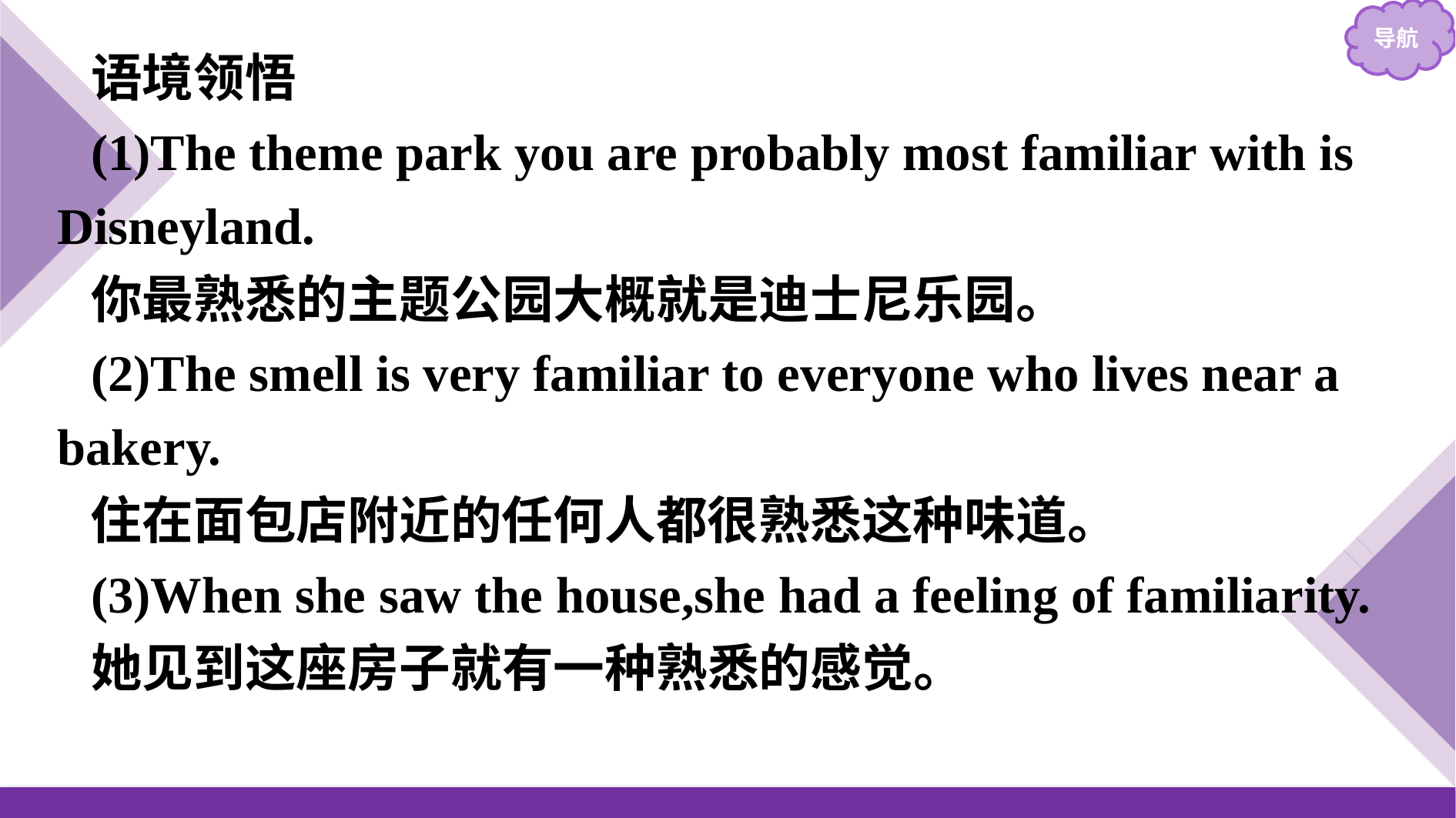

语境领悟
(1)The theme park you are probably most familiar with is Disneyland.
你最熟悉的主题公园大概就是迪士尼乐园。
(2)The smell is very familiar to everyone who lives near a bakery.
住在面包店附近的任何人都很熟悉这种味道。
(3)When she saw the house,she had a feeling of familiarity.
她见到这座房子就有一种熟悉的感觉。